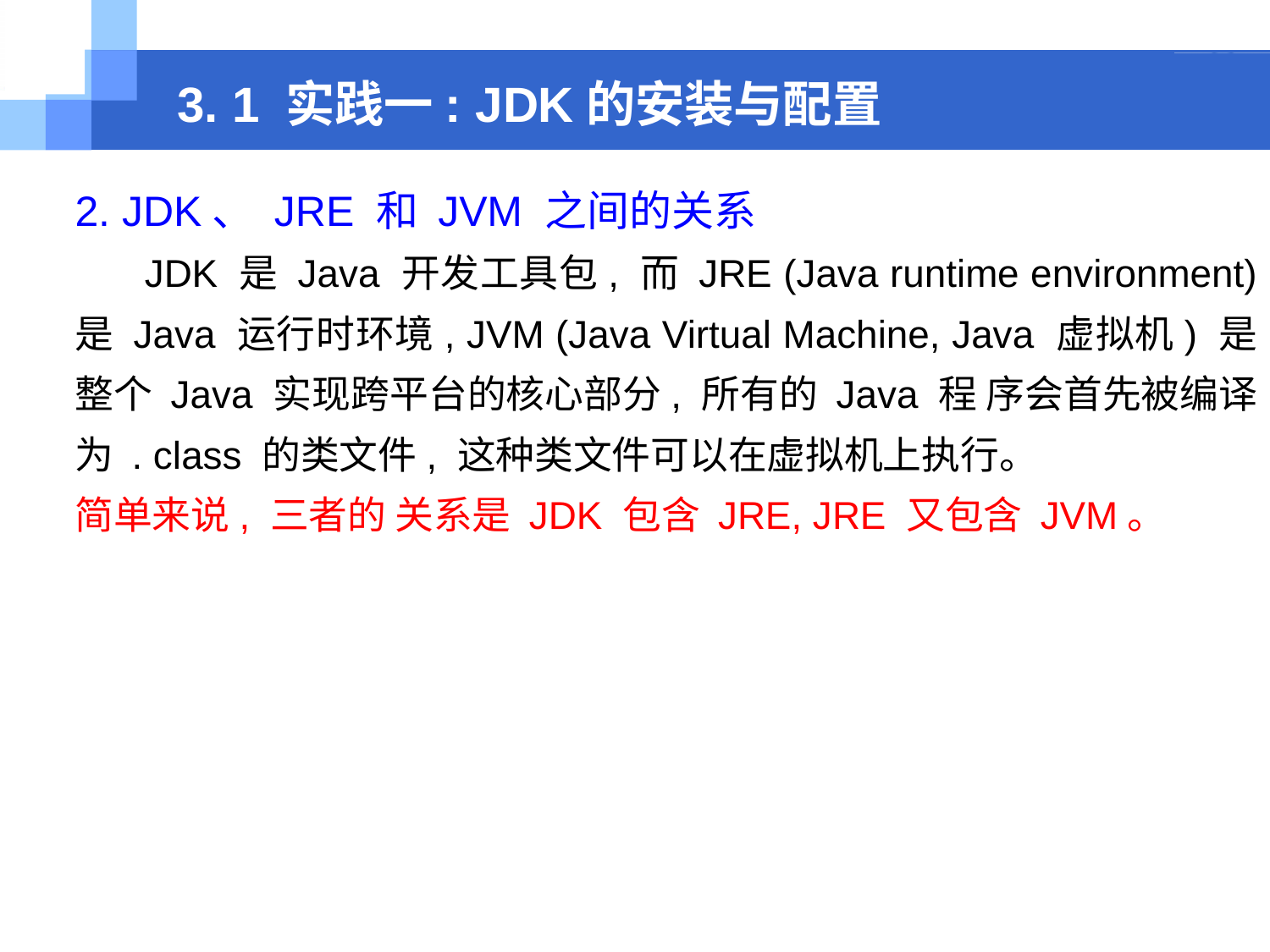

3. 1 实践一: JDK的安装与配置
2. JDK、 JRE 和 JVM 之间的关系
      JDK 是 Java 开发工具包, 而 JRE (Java runtime environment) 是 Java 运行时环境, JVM (Java Virtual Machine, Java 虚拟机) 是整个 Java 实现跨平台的核心部分, 所有的 Java 程 序会首先被编译为 . class 的类文件, 这种类文件可以在虚拟机上执行。
简单来说, 三者的 关系是 JDK 包含 JRE, JRE 又包含 JVM。